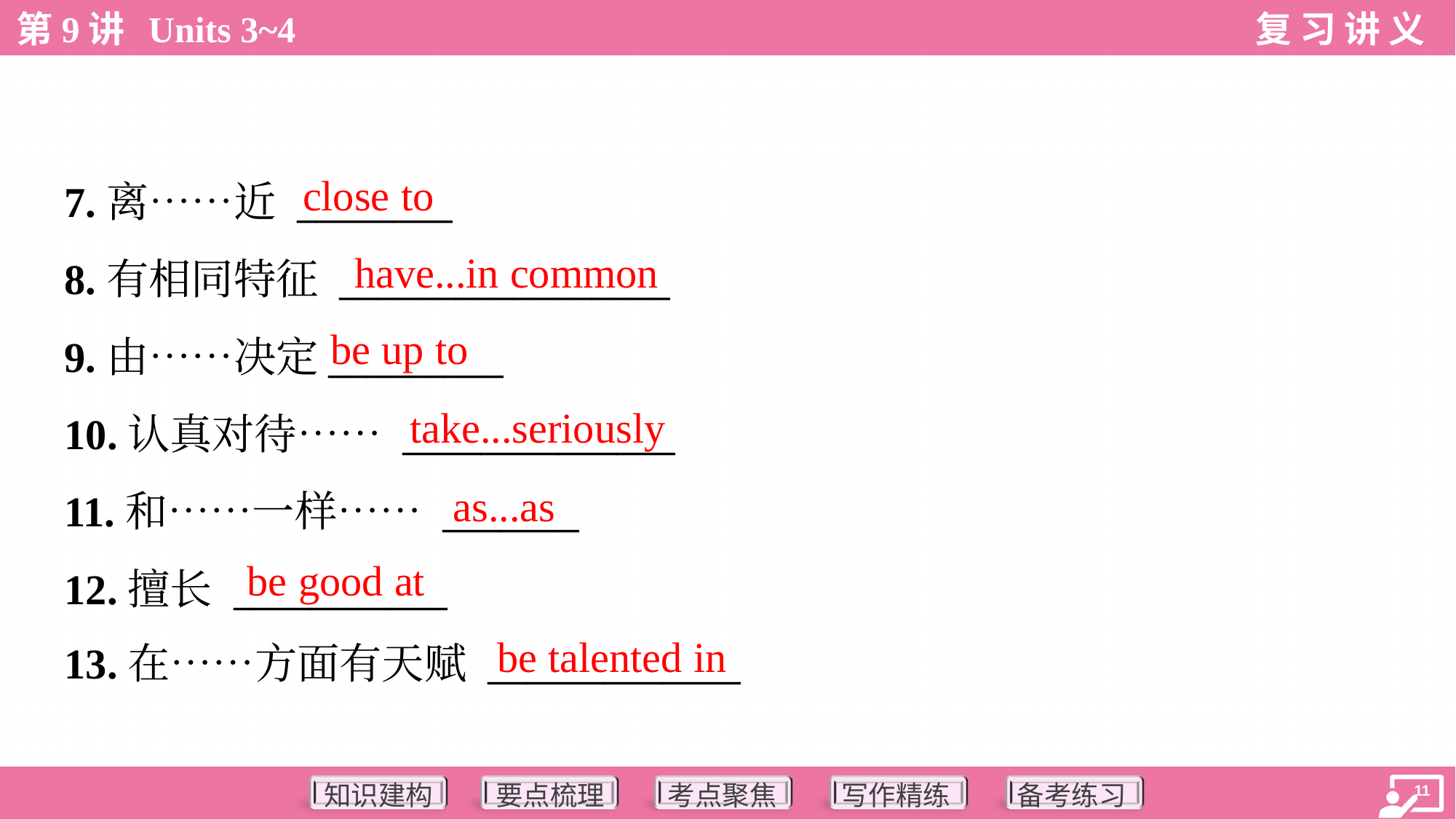

close to
7.离……近 ________
8.有相同特征 _________________
9.由……决定_________
10.认真对待…… ______________
11.和……一样…… _______
12.擅长 ___________
13.在……方面有天赋 _____________
have...in common
be up to
take...seriously
as...as
be good at
be talented in